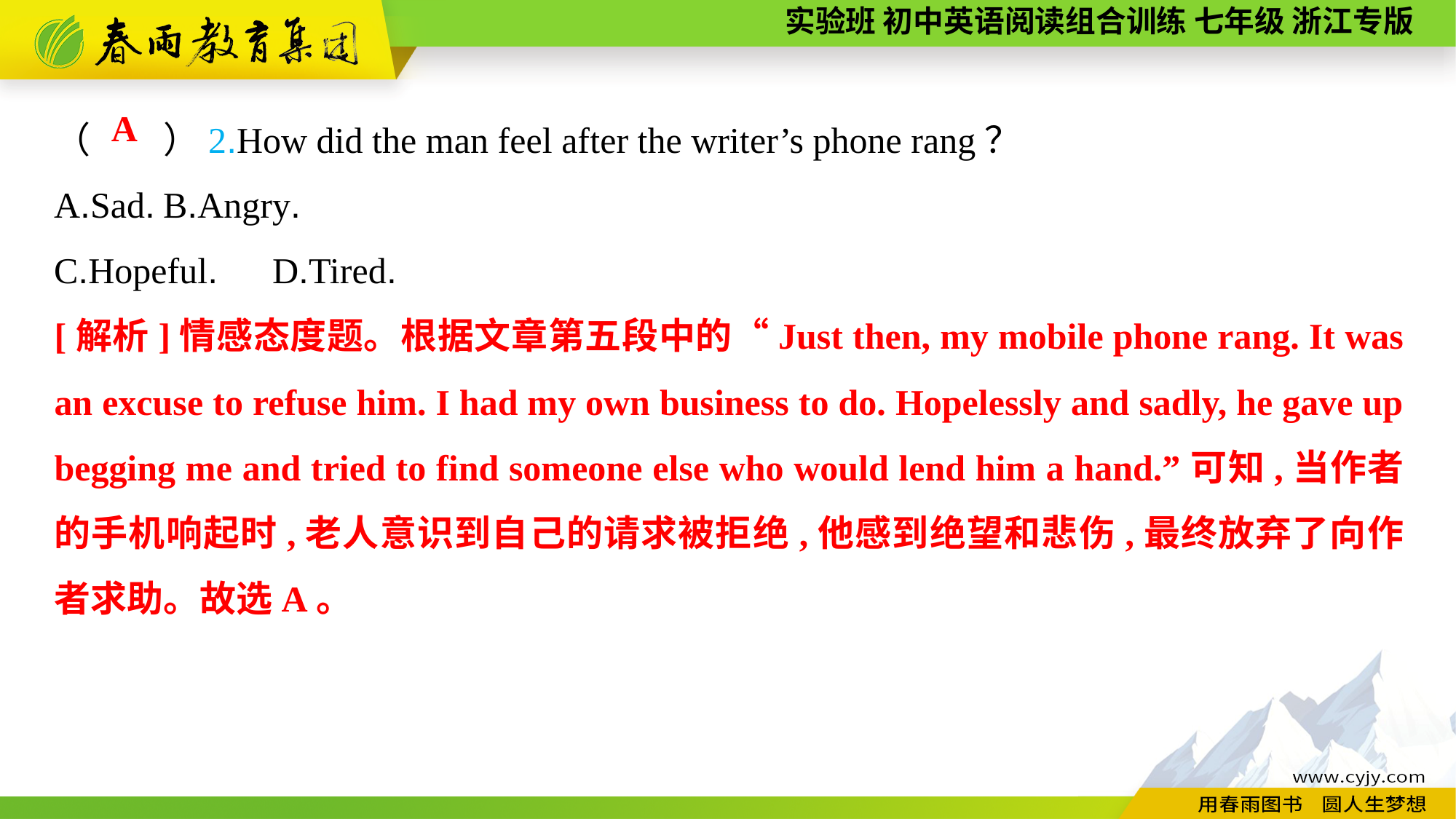

（　　）2.How did the man feel after the writer’s phone rang？
A.Sad.	B.Angry.
C.Hopeful.	D.Tired.
A
[解析]情感态度题。根据文章第五段中的“Just then, my mobile phone rang. It was an excuse to refuse him. I had my own business to do. Hopelessly and sadly, he gave up begging me and tried to find someone else who would lend him a hand.”可知,当作者的手机响起时,老人意识到自己的请求被拒绝,他感到绝望和悲伤,最终放弃了向作者求助。故选A。